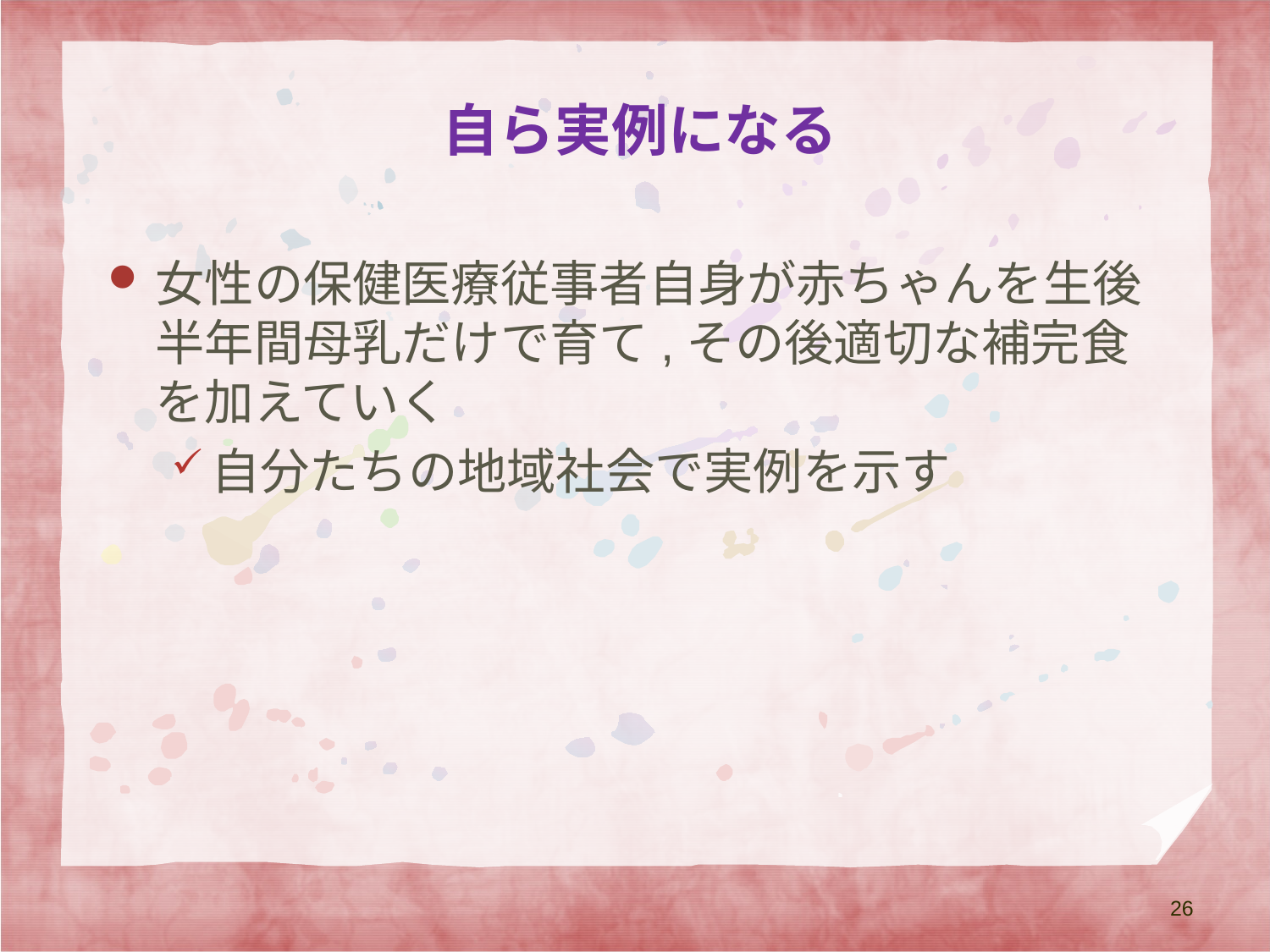

# 自ら実例になる
女性の保健医療従事者自身が赤ちゃんを生後半年間母乳だけで育て,その後適切な補完食を加えていく
自分たちの地域社会で実例を示す
26